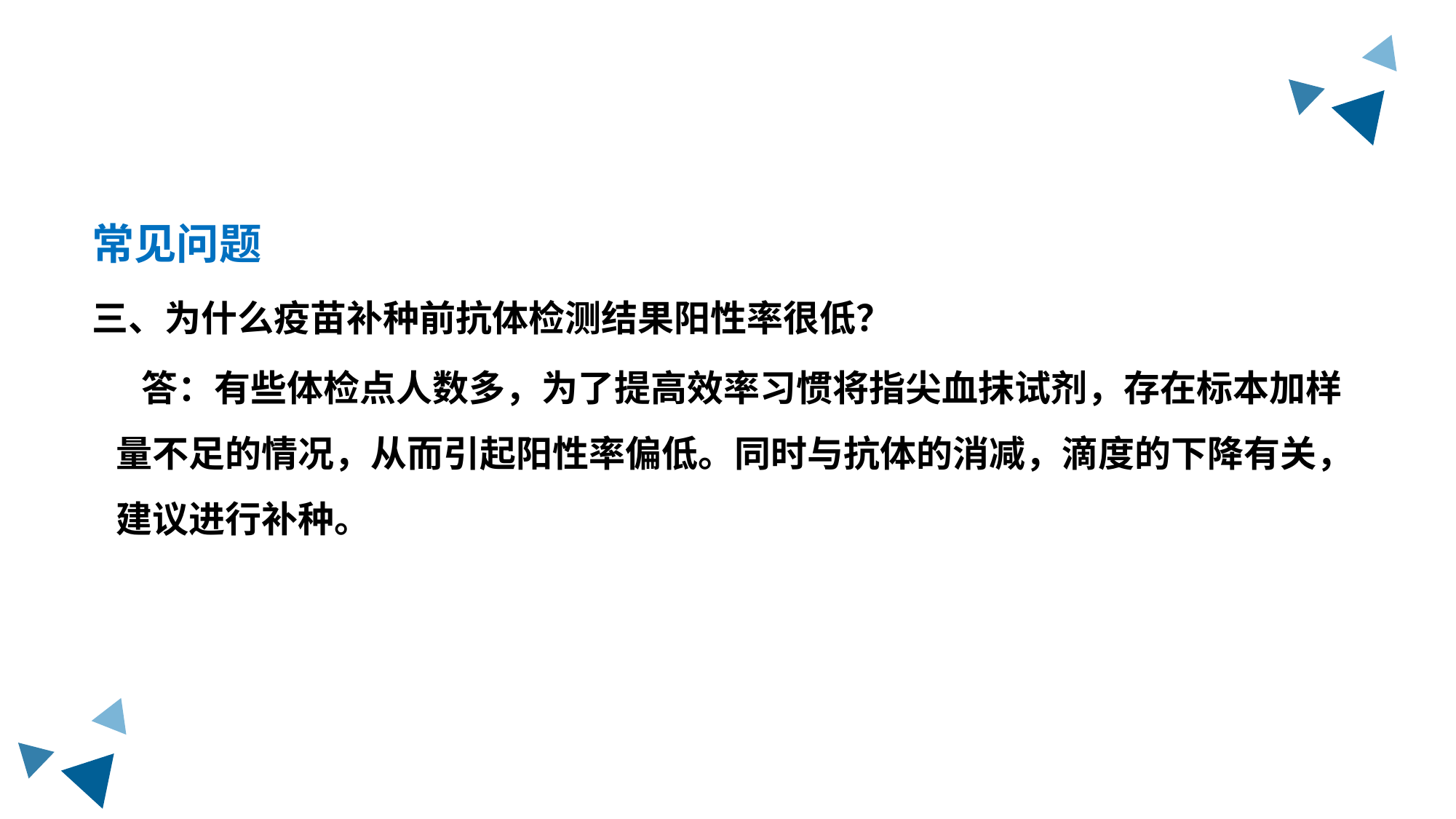

常见问题
三、为什么疫苗补种前抗体检测结果阳性率很低？
     答：有些体检点人数多，为了提高效率习惯将指尖血抹试剂，存在标本加样量不足的情况，从而引起阳性率偏低。同时与抗体的消减，滴度的下降有关，建议进行补种。